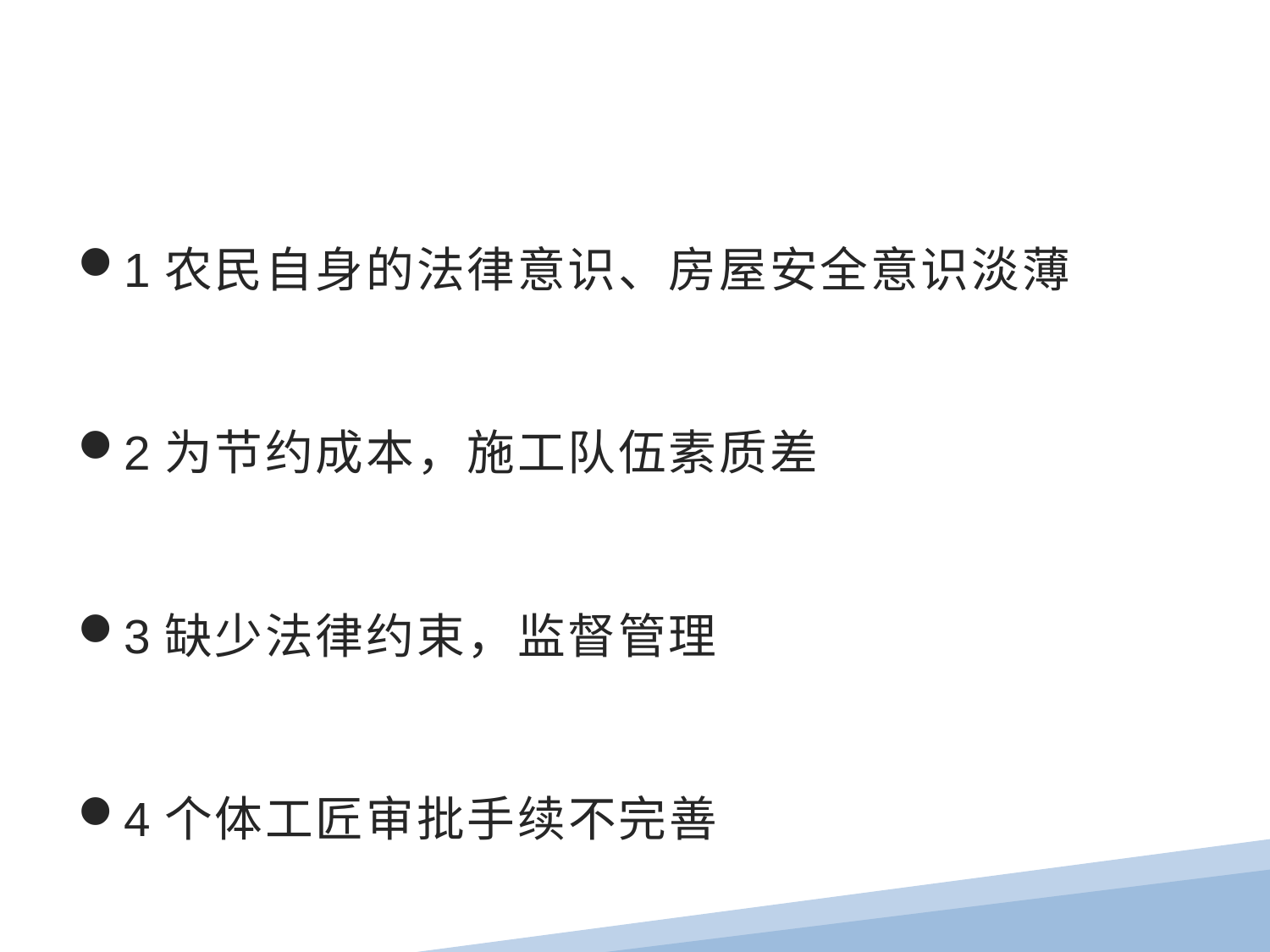

1农民自身的法律意识、房屋安全意识淡薄

2为节约成本，施工队伍素质差

3缺少法律约束，监督管理

4个体工匠审批手续不完善